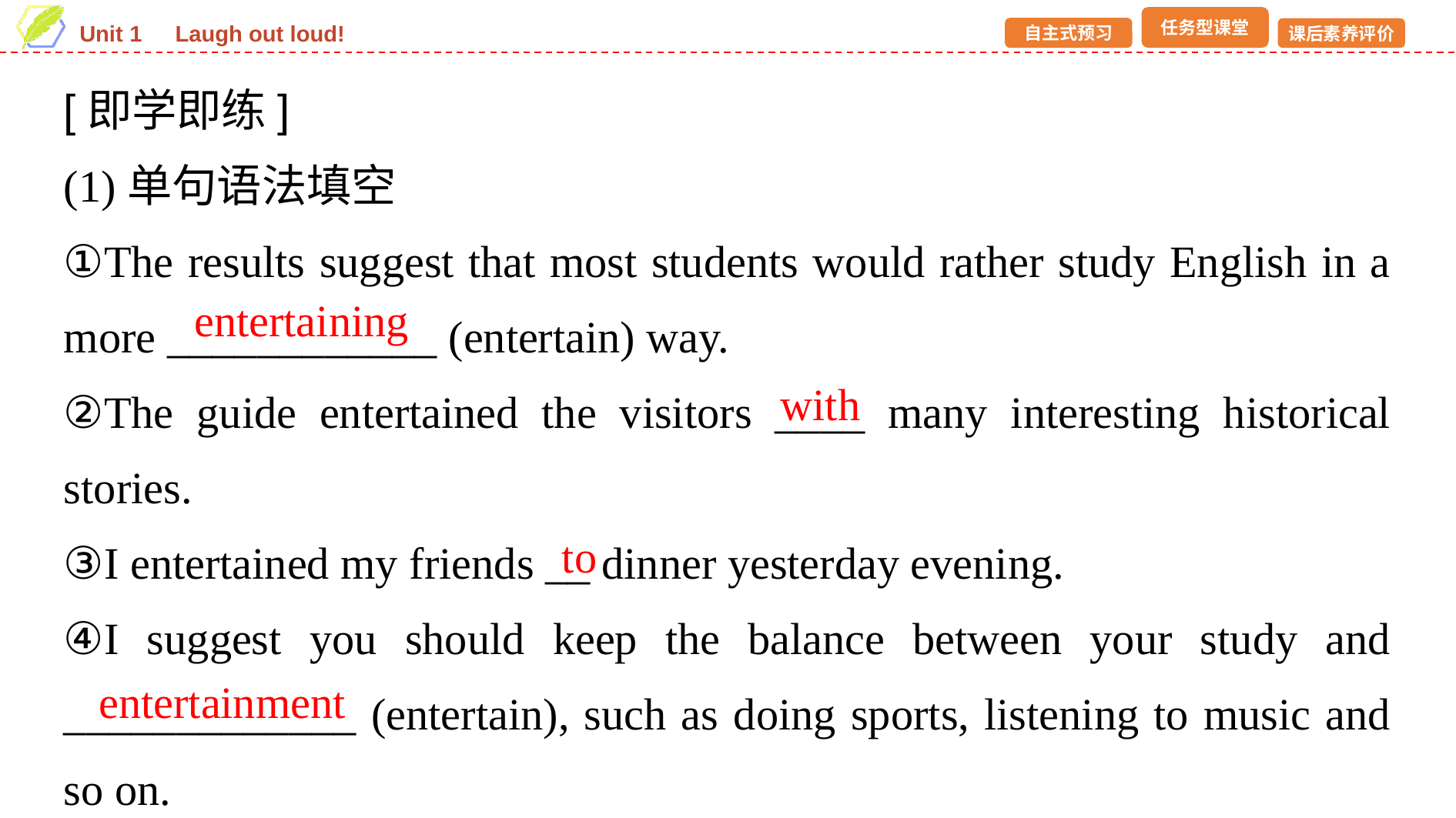

[即学即练]
(1)单句语法填空
①The results suggest that most students would rather study English in a more ____________ (entertain) way.
②The guide entertained the visitors ____ many interesting historical stories.
③I entertained my friends __ dinner yesterday evening.
④I suggest you should keep the balance between your study and _____________ (entertain), such as doing sports, listening to music and so on.
entertaining
with
to
entertainment